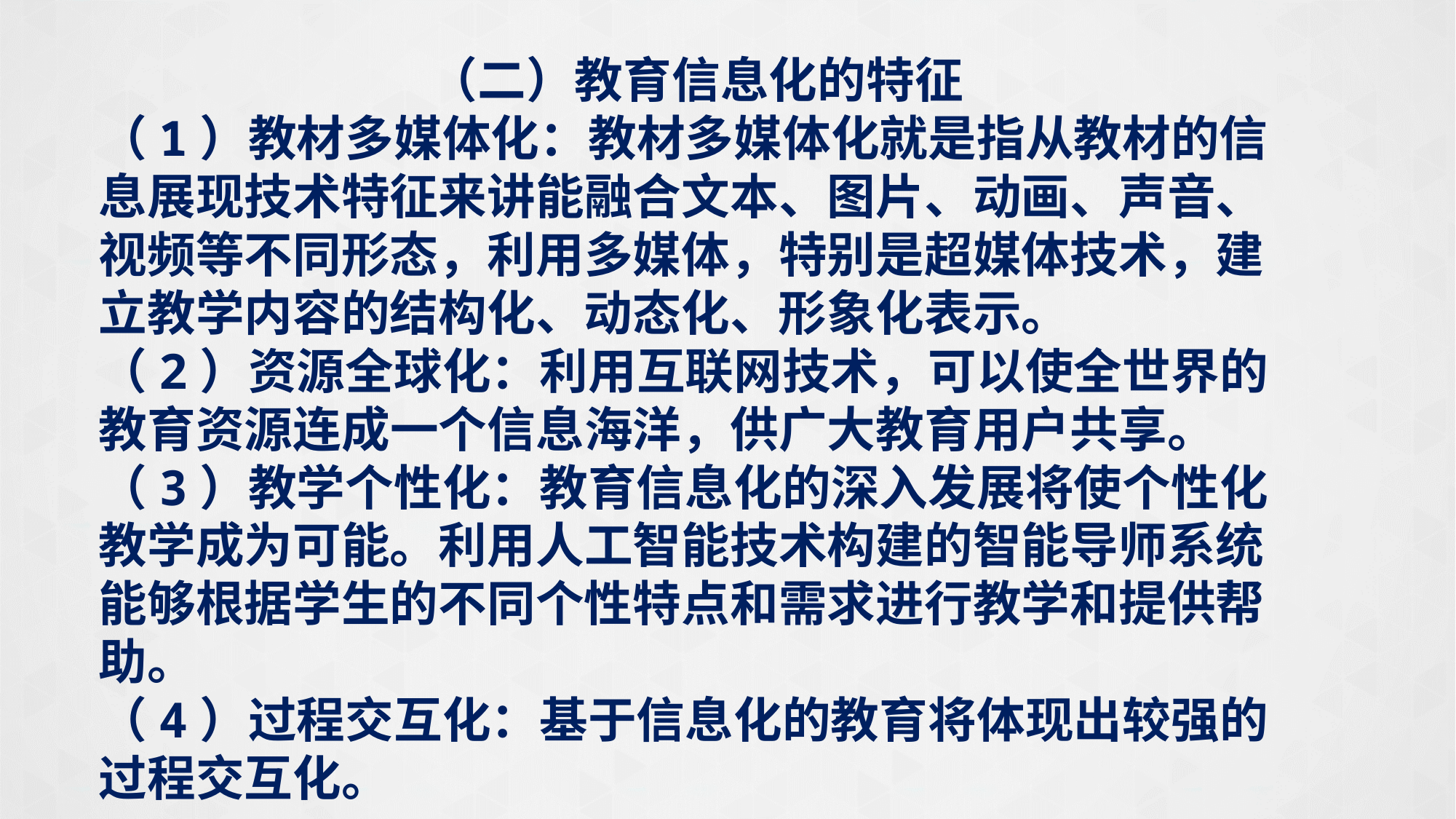

（二）教育信息化的特征
（1）教材多媒体化：教材多媒体化就是指从教材的信息展现技术特征来讲能融合文本、图片、动画、声音、视频等不同形态，利用多媒体，特别是超媒体技术，建立教学内容的结构化、动态化、形象化表示。
（2）资源全球化：利用互联网技术，可以使全世界的教育资源连成一个信息海洋，供广大教育用户共享。
（3）教学个性化：教育信息化的深入发展将使个性化教学成为可能。利用人工智能技术构建的智能导师系统能够根据学生的不同个性特点和需求进行教学和提供帮助。
（4）过程交互化：基于信息化的教育将体现出较强的过程交互化。